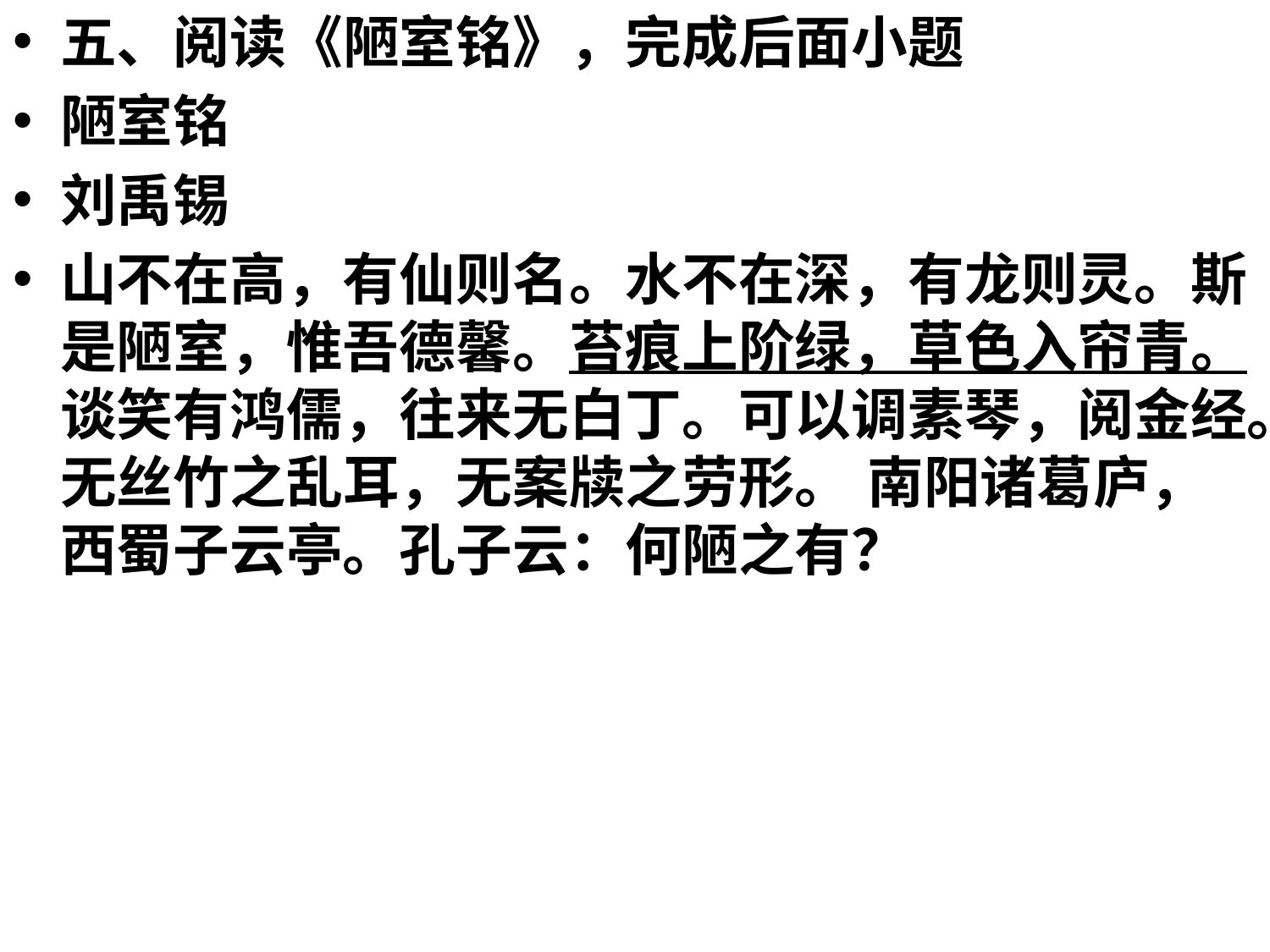

五、阅读《陋室铭》，完成后面小题
陋室铭
刘禹锡
山不在高，有仙则名。水不在深，有龙则灵。斯是陋室，惟吾德馨。苔痕上阶绿，草色入帘青。谈笑有鸿儒，往来无白丁。可以调素琴，阅金经。无丝竹之乱耳，无案牍之劳形。 南阳诸葛庐，西蜀子云亭。孔子云：何陋之有？

#